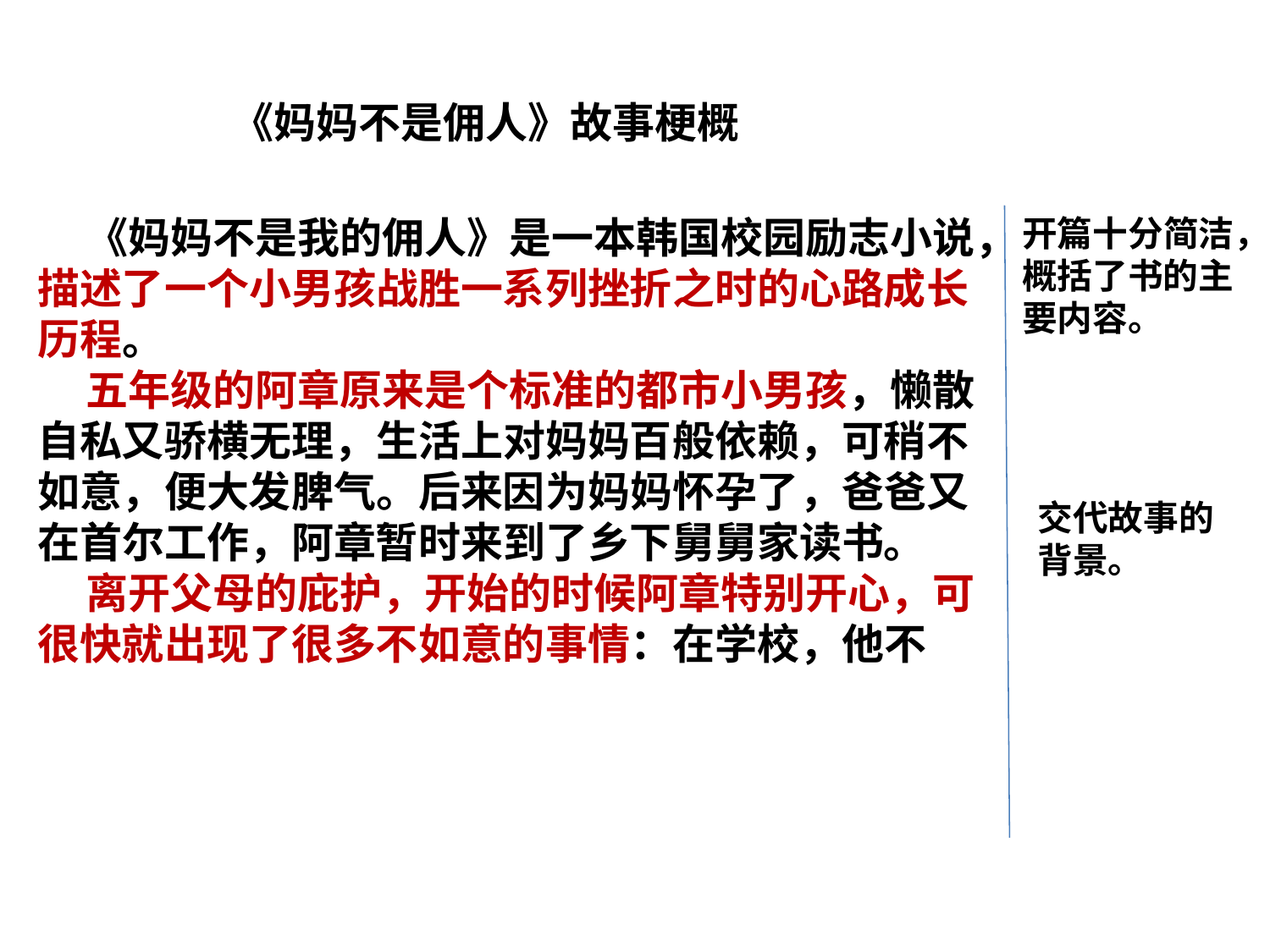

《妈妈不是佣人》故事梗概
    《妈妈不是我的佣人》是一本韩国校园励志小说，描述了一个小男孩战胜一系列挫折之时的心路成长历程。
    五年级的阿章原来是个标准的都市小男孩，懒散自私又骄横无理，生活上对妈妈百般依赖，可稍不如意，便大发脾气。后来因为妈妈怀孕了，爸爸又在首尔工作，阿章暂时来到了乡下舅舅家读书。
    离开父母的庇护，开始的时候阿章特别开心，可很快就出现了很多不如意的事情：在学校，他不
开篇十分简洁，概括了书的主要内容。
交代故事的背景。